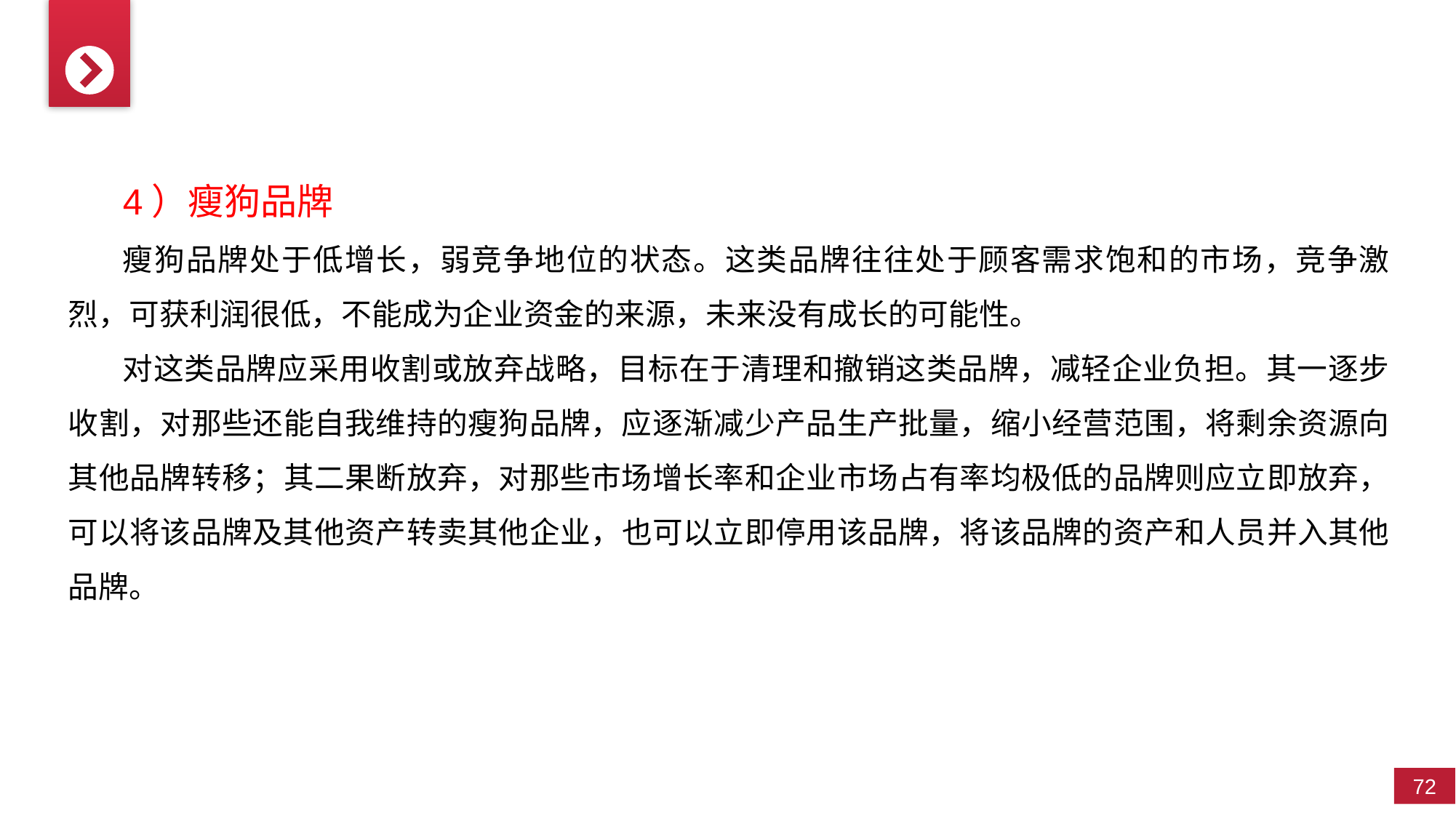

4）瘦狗品牌
瘦狗品牌处于低增长，弱竞争地位的状态。这类品牌往往处于顾客需求饱和的市场，竞争激烈，可获利润很低，不能成为企业资金的来源，未来没有成长的可能性。
对这类品牌应采用收割或放弃战略，目标在于清理和撤销这类品牌，减轻企业负担。其一逐步收割，对那些还能自我维持的瘦狗品牌，应逐渐减少产品生产批量，缩小经营范围，将剩余资源向其他品牌转移；其二果断放弃，对那些市场增长率和企业市场占有率均极低的品牌则应立即放弃，可以将该品牌及其他资产转卖其他企业，也可以立即停用该品牌，将该品牌的资产和人员并入其他品牌。